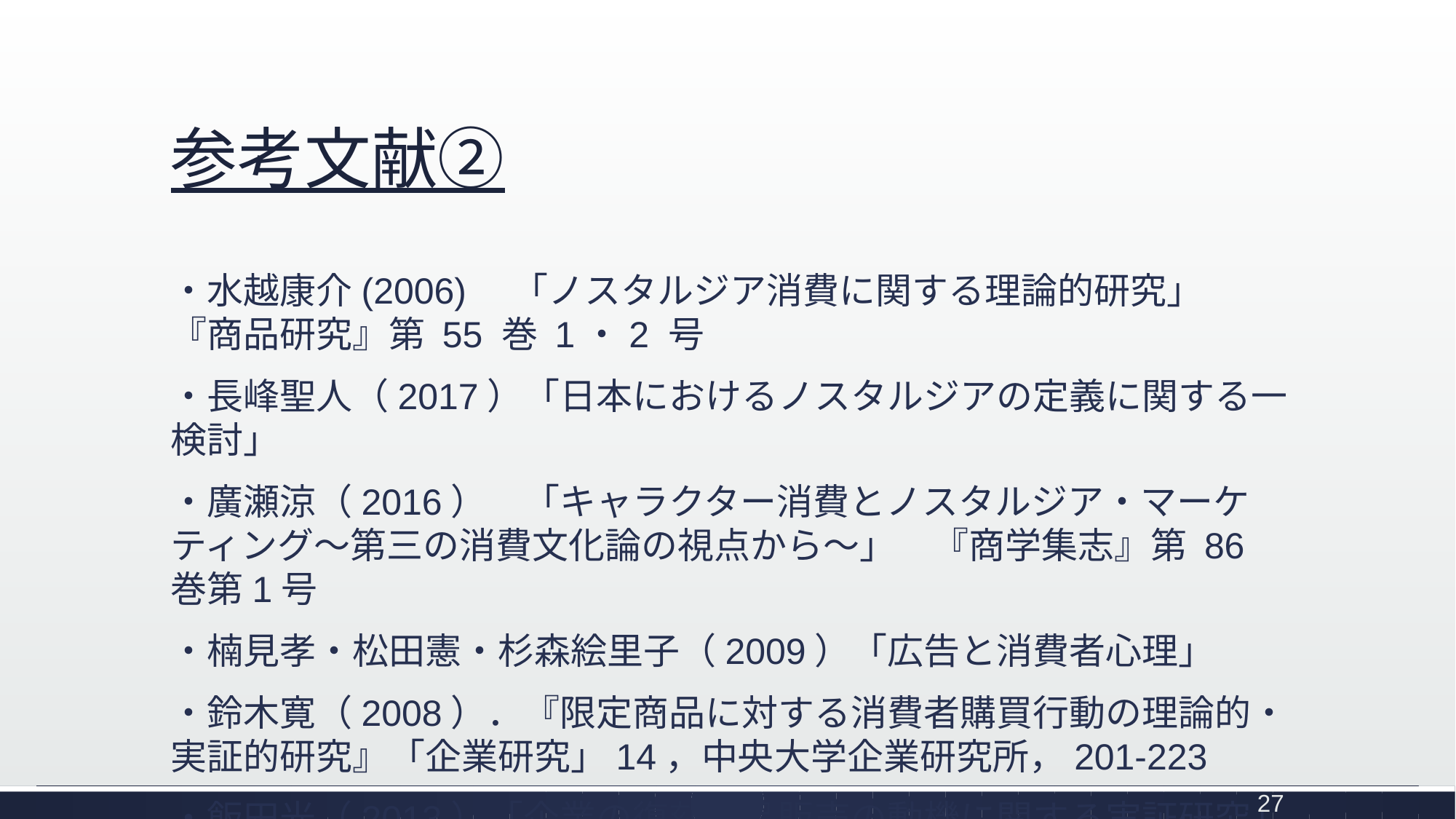

# 参考文献②
・水越康介(2006)　「ノスタルジア消費に関する理論的研究」　『商品研究』第 55 巻 1・2 号
・長峰聖人（2017）「日本におけるノスタルジアの定義に関する一検討」
・廣瀬涼（2016）　「キャラクター消費とノスタルジア・マーケティング～第三の消費文化論の視点から～」　『商学集志』第 86 巻第1号
・楠見孝・松田憲・杉森絵里子（2009）「広告と消費者心理」
・鈴木寛（2008）．『限定商品に対する消費者購買行動の理論的・実証的研究』「企業研究」14，中央大学企業研究所，201-223
・飯田光（2013）「企業の復刻商品販売の動機に関する実証研究」
27